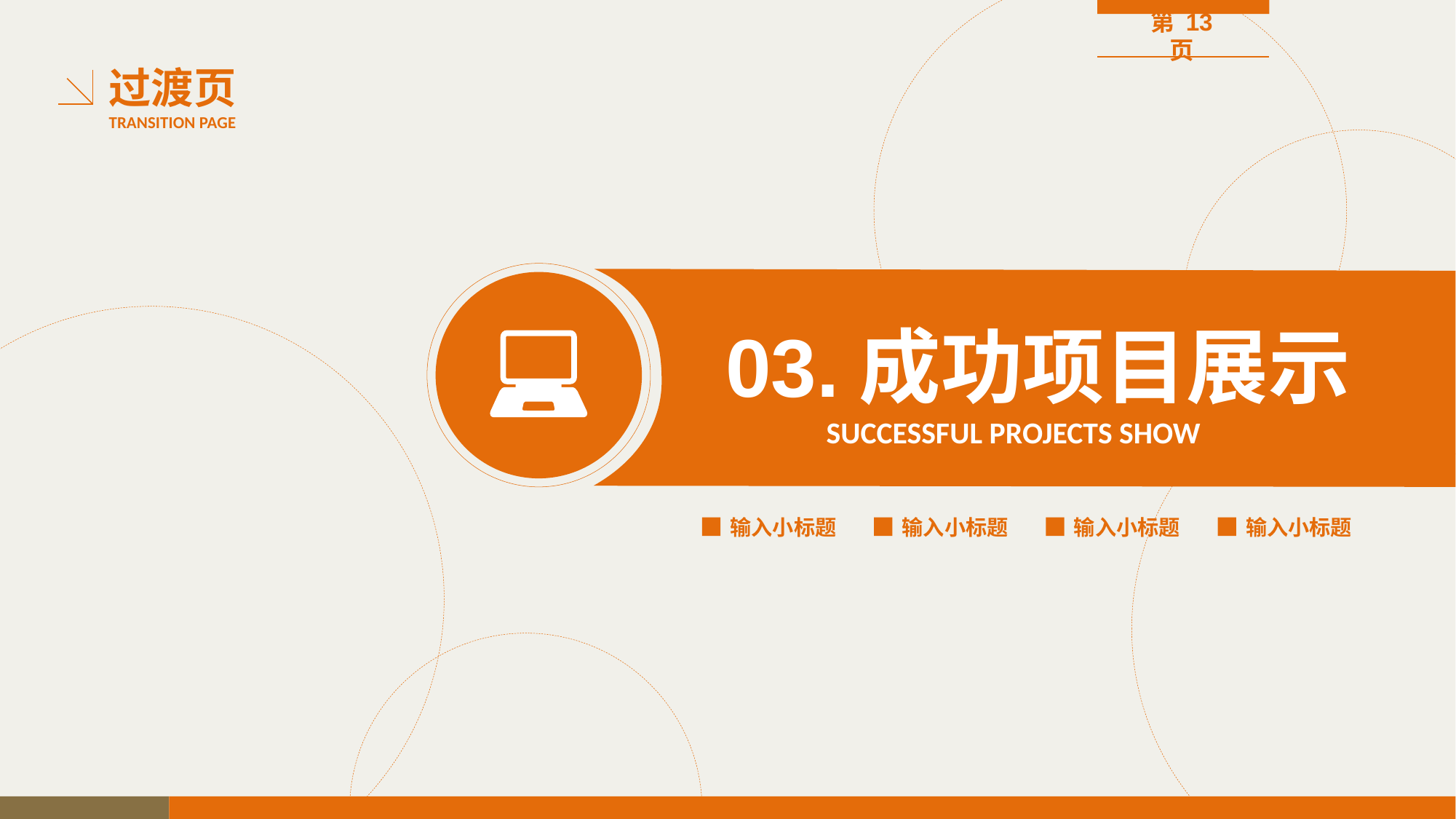

第 13 页
# 过渡页 TRANSITION PAGE

03.成功项目展示
            SUCCESSFUL PROJECTS SHOW

输入小标题
输入小标题
输入小标题
输入小标题